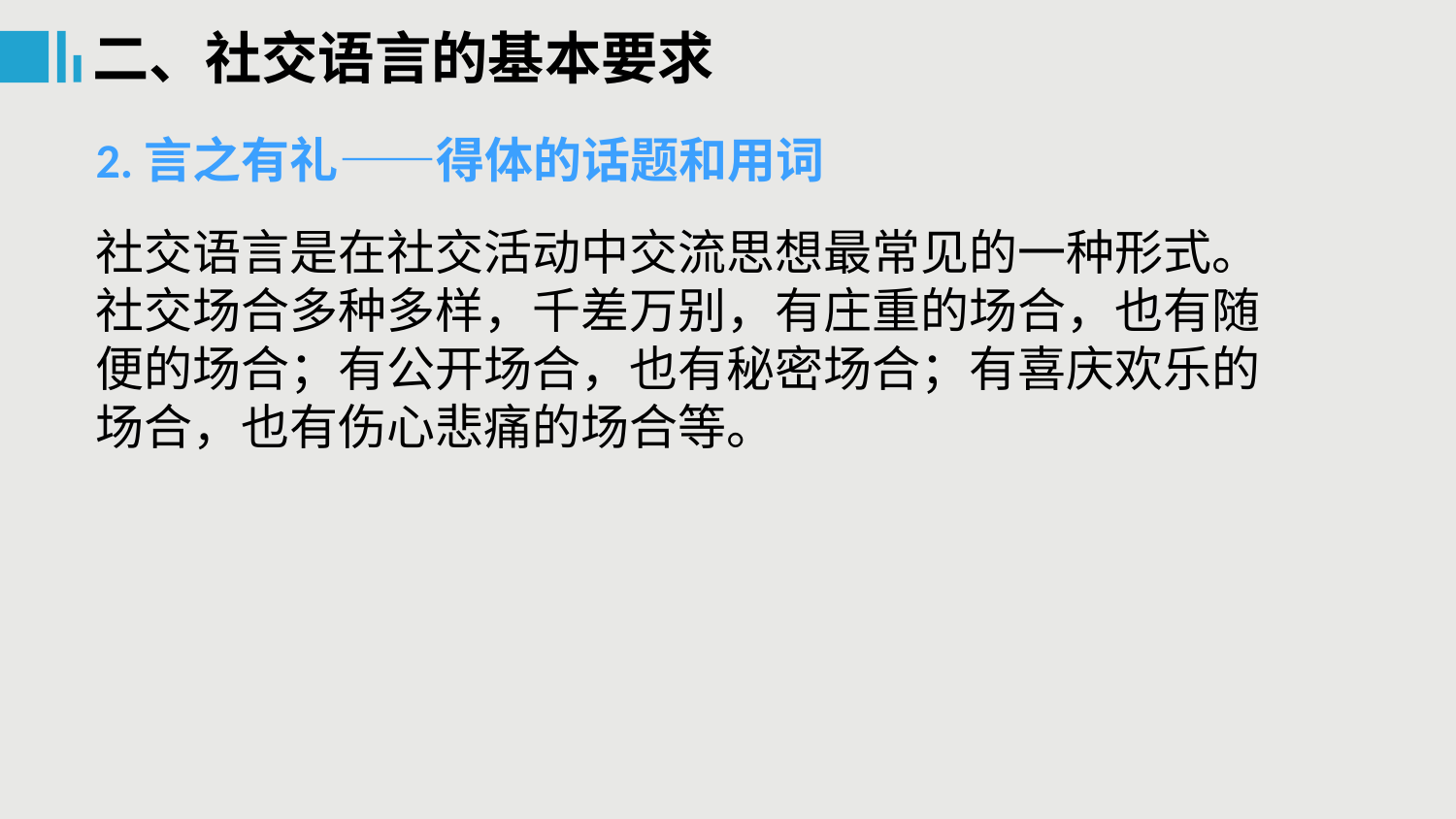

二、社交语言的基本要求

2.言之有礼——得体的话题和用词
社交语言是在社交活动中交流思想最常见的一种形式。社交场合多种多样，千差万别，有庄重的场合，也有随便的场合；有公开场合，也有秘密场合；有喜庆欢乐的场合，也有伤心悲痛的场合等。